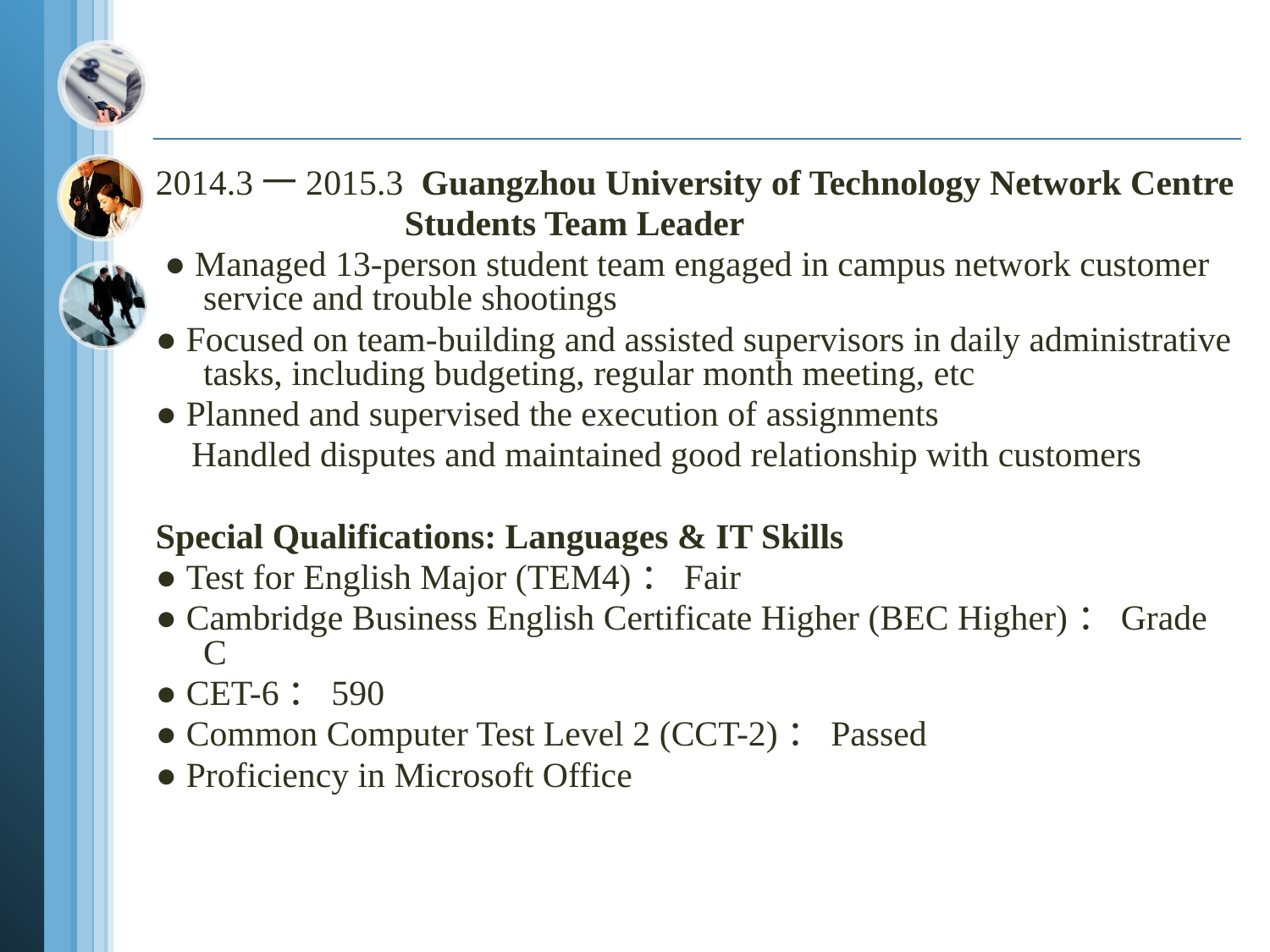

#
2014.3一2015.3  Guangzhou University of Technology Network Centre
                            Students Team Leader
 ● Managed 13-person student team engaged in campus network customer service and trouble shootings
● Focused on team-building and assisted supervisors in daily administrative tasks, including budgeting, regular month meeting, etc
● Planned and supervised the execution of assignments
    Handled disputes and maintained good relationship with customers

Special Qualifications: Languages & IT Skills
● Test for English Major (TEM4)：Fair
● Cambridge Business English Certificate Higher (BEC Higher)：Grade C
● CET-6：590
● Common Computer Test Level 2 (CCT-2)：Passed
● Proficiency in Microsoft Office